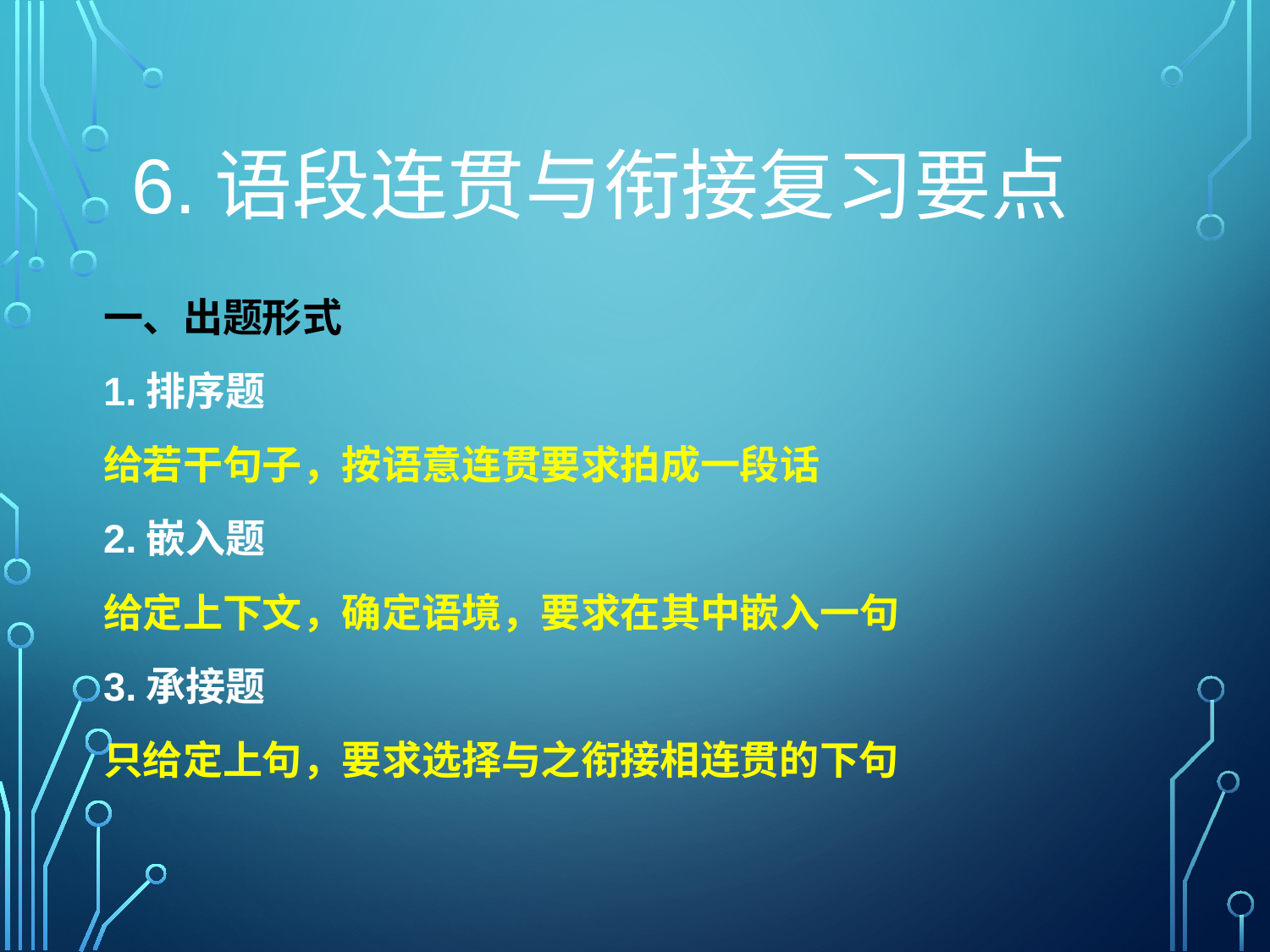

# 6.语段连贯与衔接复习要点
一、出题形式
1.排序题
给若干句子，按语意连贯要求拍成一段话
2.嵌入题
给定上下文，确定语境，要求在其中嵌入一句
3.承接题
只给定上句，要求选择与之衔接相连贯的下句